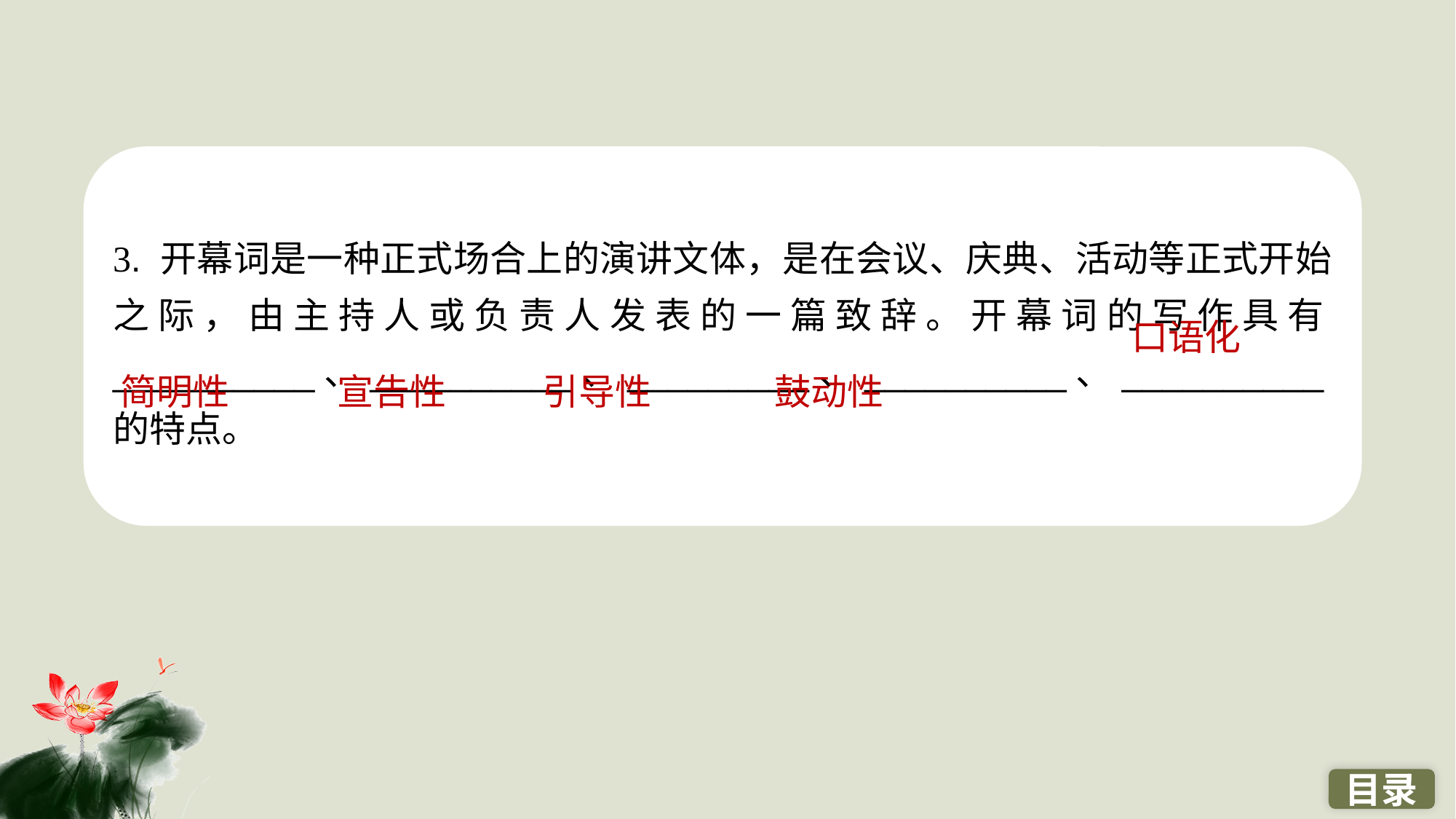

3. 开幕词是一种正式场合上的演讲文体，是在会议、庆典、活动等正式开始之际，由主持人或负责人发表的一篇致辞。开幕词的写作具有__________、__________、_________、__________、__________的特点。
口语化
简明性
宣告性
　引导性
　鼓动性